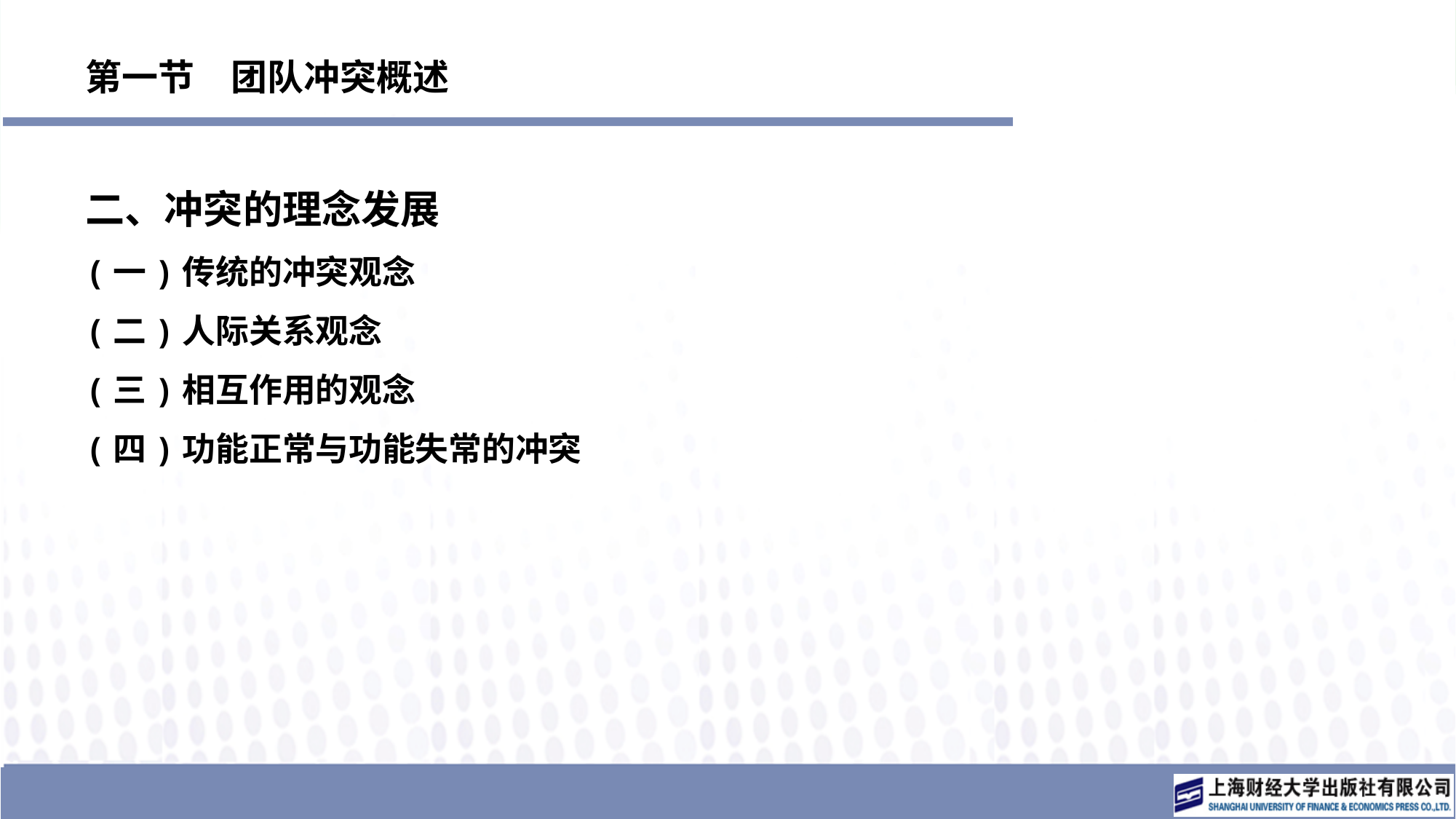

# 第一节　团队冲突概述
二、冲突的理念发展
(一)传统的冲突观念
(二)人际关系观念
(三)相互作用的观念
(四)功能正常与功能失常的冲突